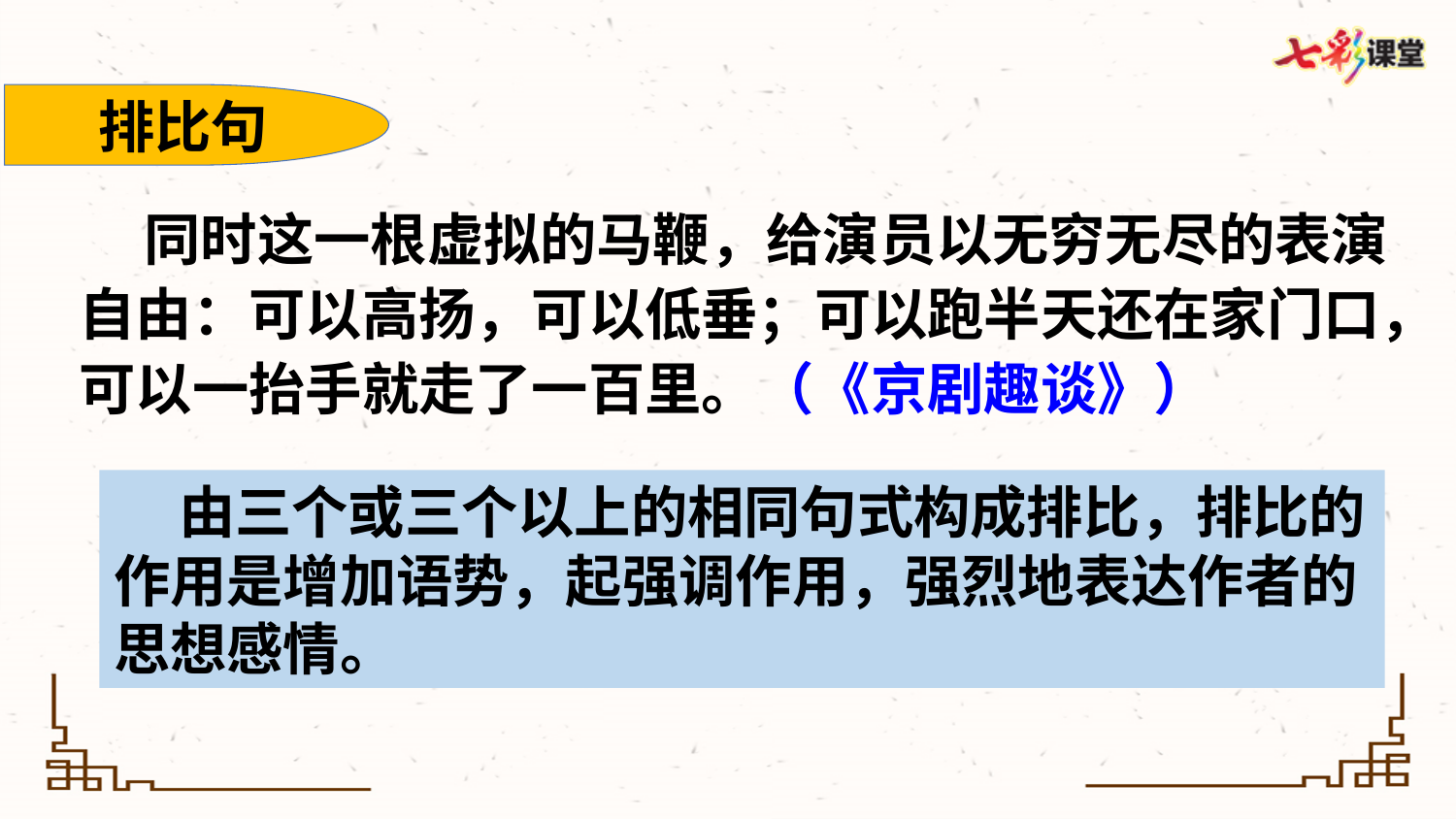

排比句
    同时这一根虚拟的马鞭，给演员以无穷无尽的表演自由：可以高扬，可以低垂；可以跑半天还在家门口，可以一抬手就走了一百里。（《京剧趣谈》）
    由三个或三个以上的相同句式构成排比，排比的作用是增加语势，起强调作用，强烈地表达作者的思想感情。